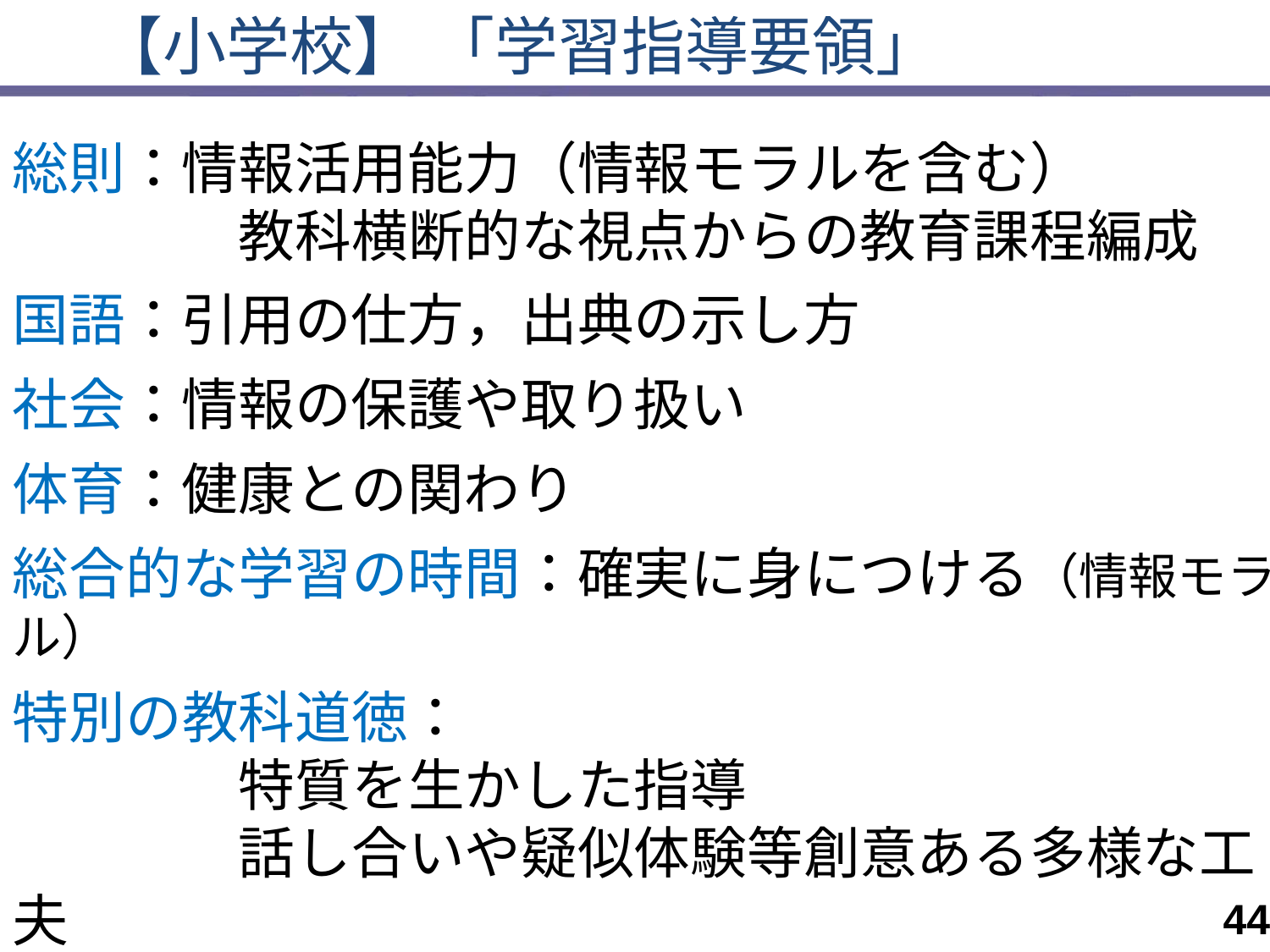

【小学校】 「学習指導要領」
総則：情報活用能力（情報モラルを含む）
　　　　教科横断的な視点からの教育課程編成

国語：引用の仕方，出典の示し方

社会：情報の保護や取り扱い

体育：健康との関わり

総合的な学習の時間：確実に身につける（情報モラル）

特別の教科道徳：
　　　　特質を生かした指導
　　　　話し合いや疑似体験等創意ある多様な工夫
特別活動：情報を収集し，よりよく判断し行動する力
44